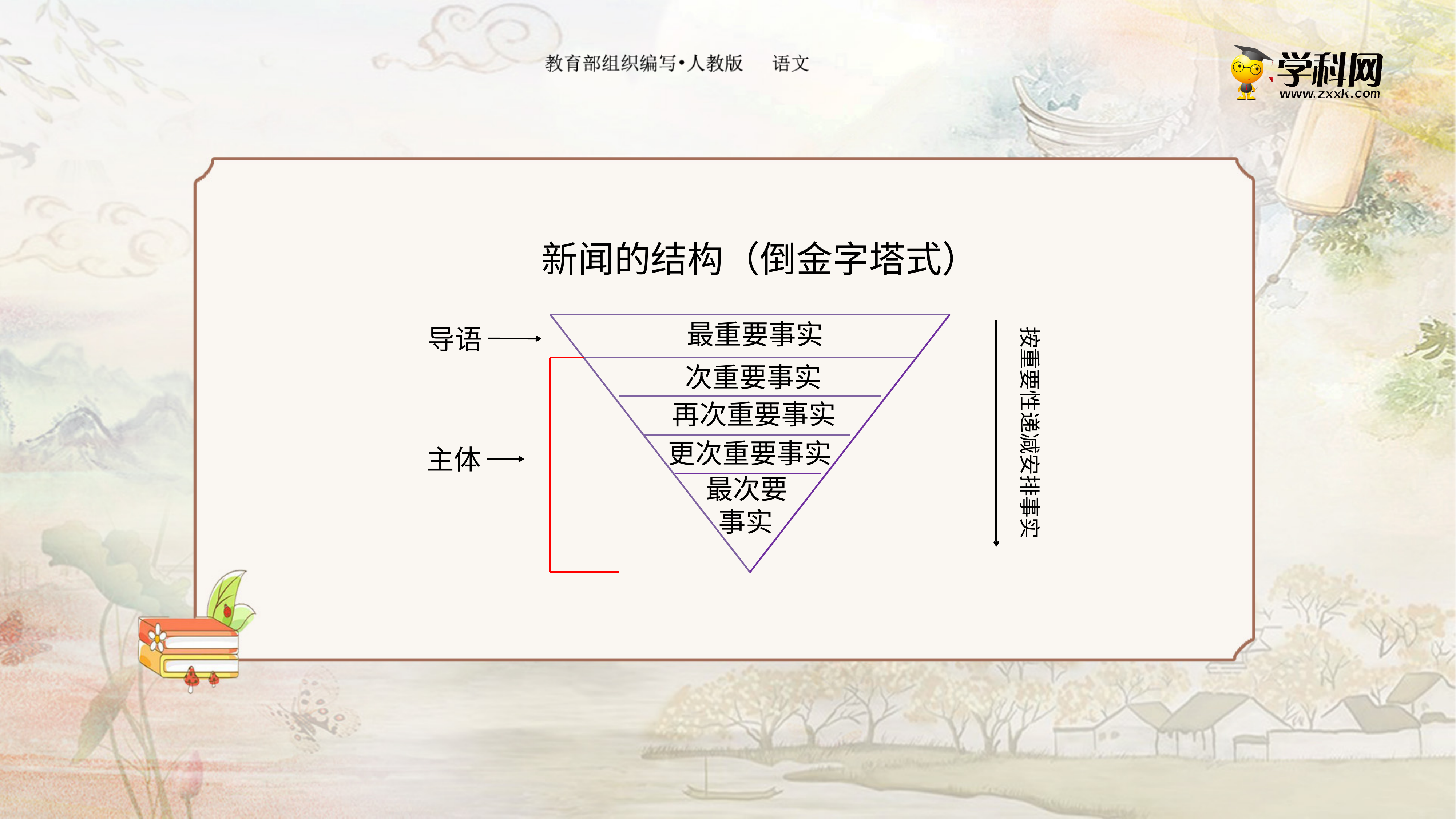

新闻的结构（倒金字塔式）
最重要事实
导语
按重要性递减安排事实
次重要事实
再次重要事实
更次重要事实
主体
最次要
 事实